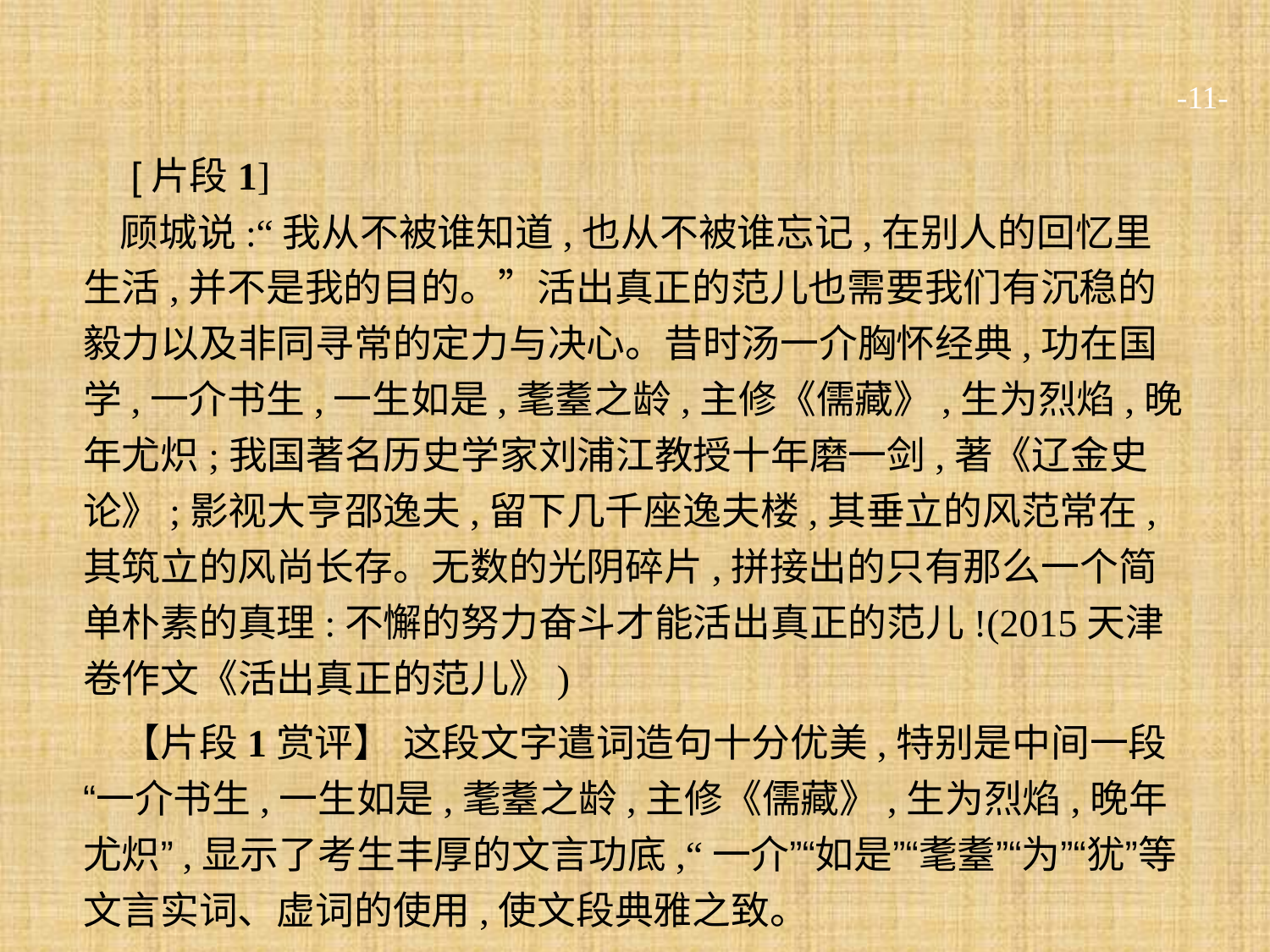

-11-
 [片段1]
顾城说:“我从不被谁知道,也从不被谁忘记,在别人的回忆里生活,并不是我的目的。”活出真正的范儿也需要我们有沉稳的毅力以及非同寻常的定力与决心。昔时汤一介胸怀经典,功在国学,一介书生,一生如是,耄耋之龄,主修《儒藏》,生为烈焰,晚年尤炽;我国著名历史学家刘浦江教授十年磨一剑,著《辽金史论》;影视大亨邵逸夫,留下几千座逸夫楼,其垂立的风范常在,其筑立的风尚长存。无数的光阴碎片,拼接出的只有那么一个简单朴素的真理:不懈的努力奋斗才能活出真正的范儿!(2015天津卷作文《活出真正的范儿》)
【片段1赏评】 这段文字遣词造句十分优美,特别是中间一段“一介书生,一生如是,耄耋之龄,主修《儒藏》,生为烈焰,晚年尤炽”,显示了考生丰厚的文言功底,“一介”“如是”“耄耋”“为”“犹”等文言实词、虚词的使用,使文段典雅之致。